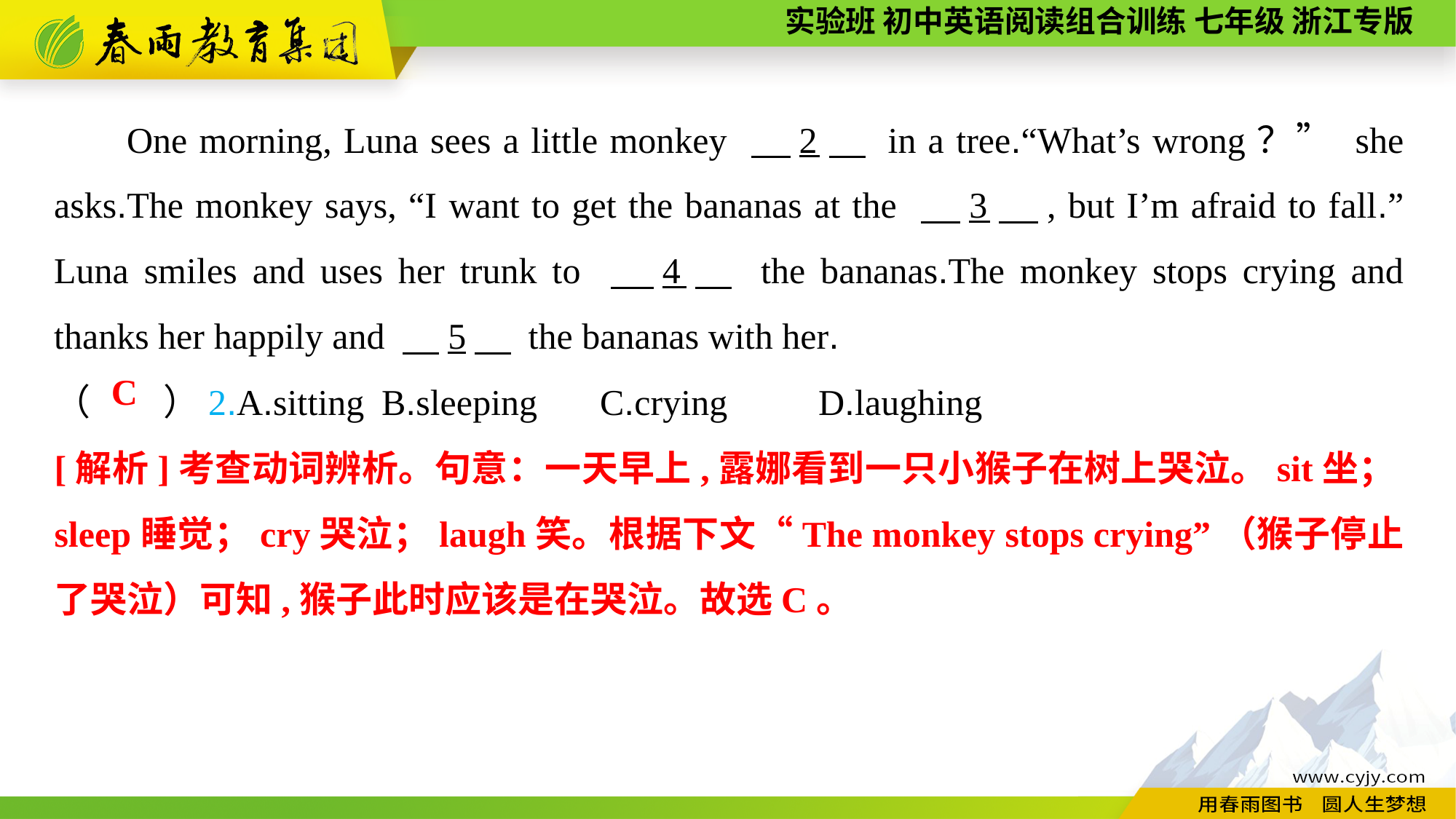

One morning, Luna sees a little monkey 　2　 in a tree.“What’s wrong？” she asks.The monkey says, “I want to get the bananas at the 　3　, but I’m afraid to fall.” Luna smiles and uses her trunk to 　4　 the bananas.The monkey stops crying and thanks her happily and 　5　 the bananas with her.
（　　）2.A.sitting	B.sleeping	C.crying	D.laughing
C
[解析]考查动词辨析。句意：一天早上,露娜看到一只小猴子在树上哭泣。sit坐；sleep睡觉；cry哭泣；laugh笑。根据下文“The monkey stops crying”（猴子停止了哭泣）可知,猴子此时应该是在哭泣。故选C。